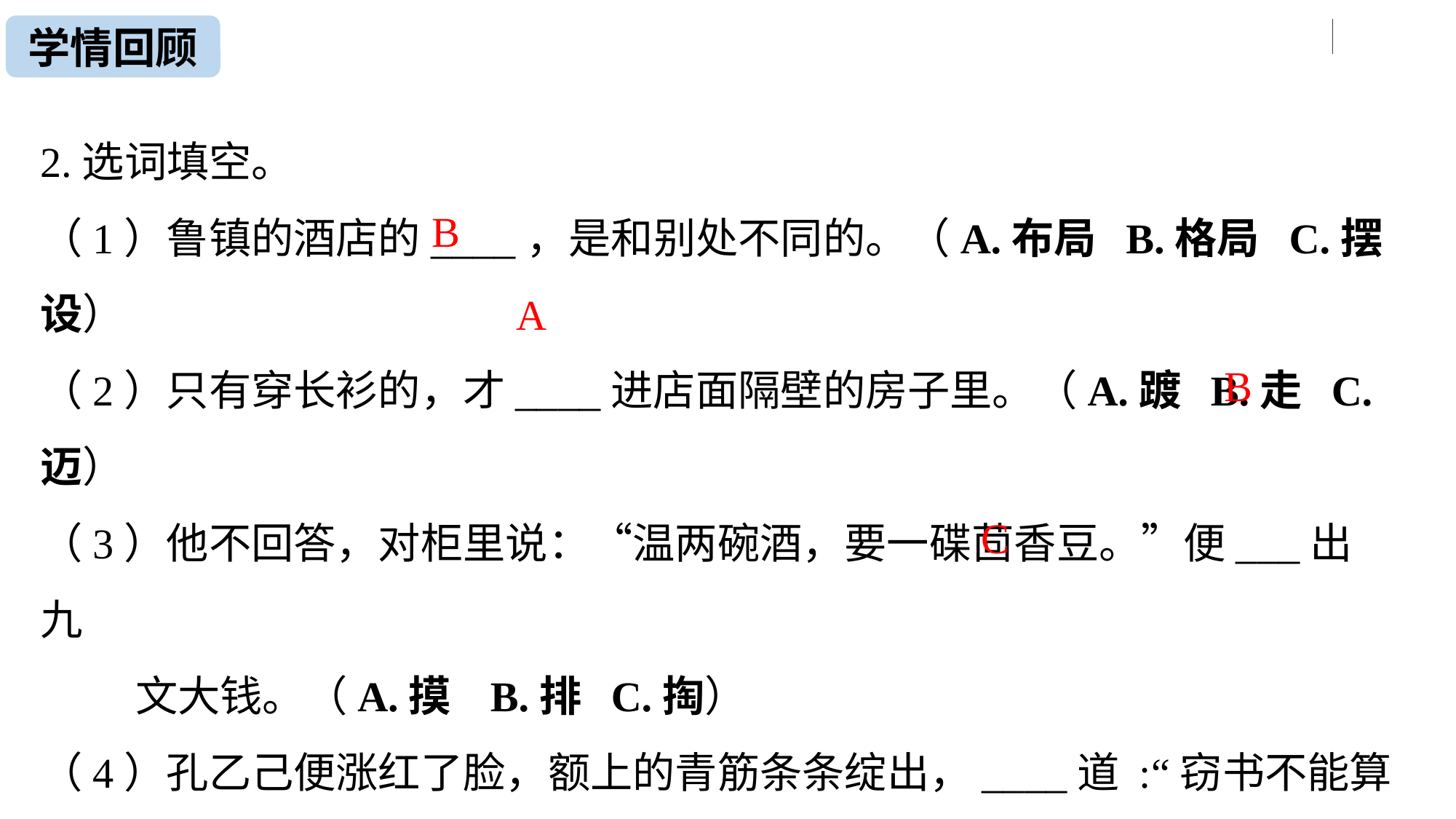

学情回顾
2.选词填空。
（1）鲁镇的酒店的____，是和别处不同的。（A.布局  B.格局  C.摆设）
（2）只有穿长衫的，才____进店面隔壁的房子里。（A.踱  B.走  C.迈）
（3）他不回答，对柜里说：“温两碗酒，要一碟茴香豆。”便___出九
         文大钱。（A.摸   B.排  C.掏）
（4）孔乙己便涨红了脸，额上的青筋条条绽出，____道 :“窃书不能算
        偷……窃书！……读书人的事，能算偷么？“（A.分辩  B.辩解  C.
        争辩）
B
A
B
C